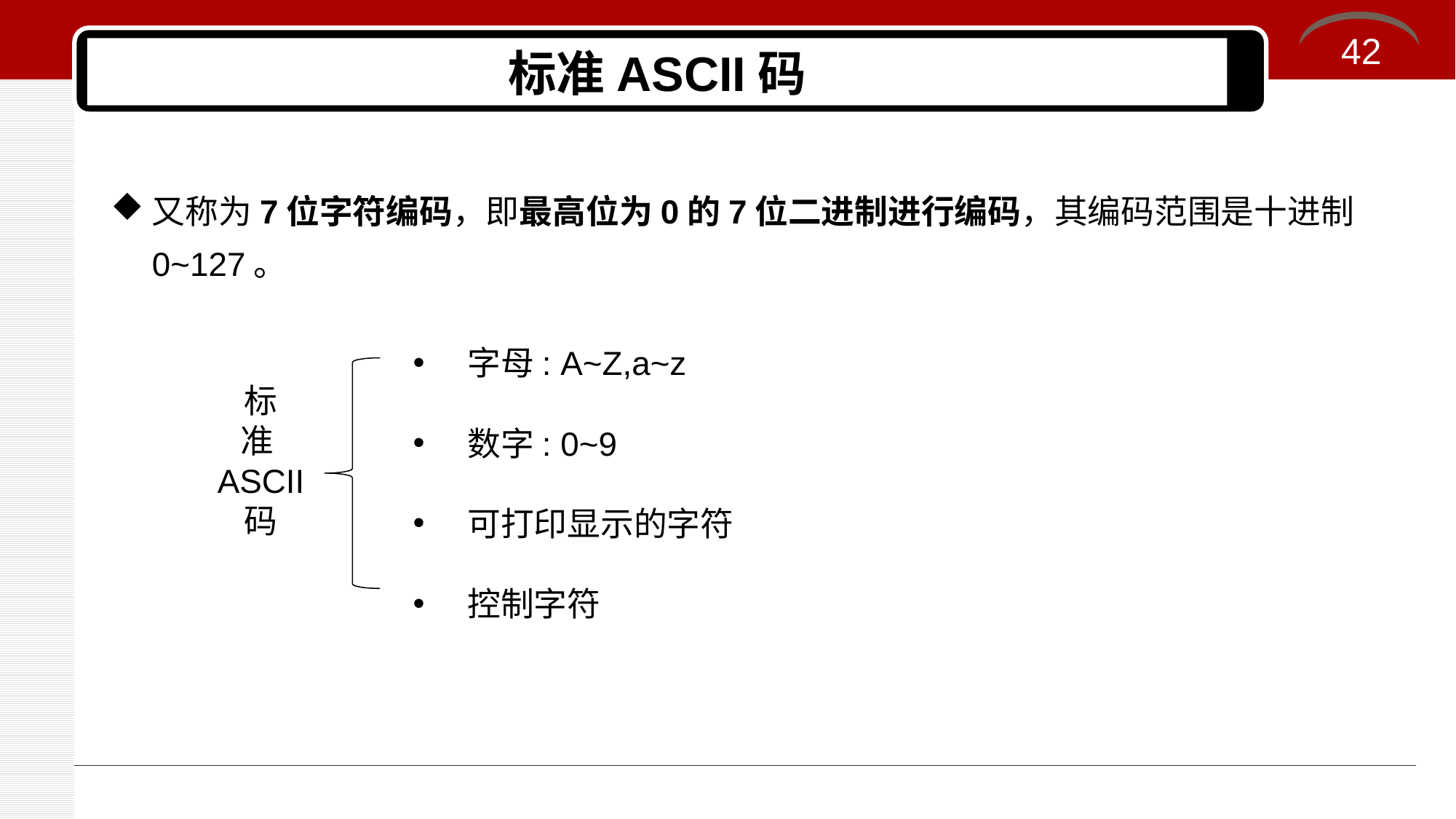

42
# 标准ASCII码
又称为7位字符编码，即最高位为0的7位二进制进行编码，其编码范围是十进制0~127。
字母: A~Z,a~z

标
准ASCII
码
数字: 0~9
可打印显示的字符
控制字符